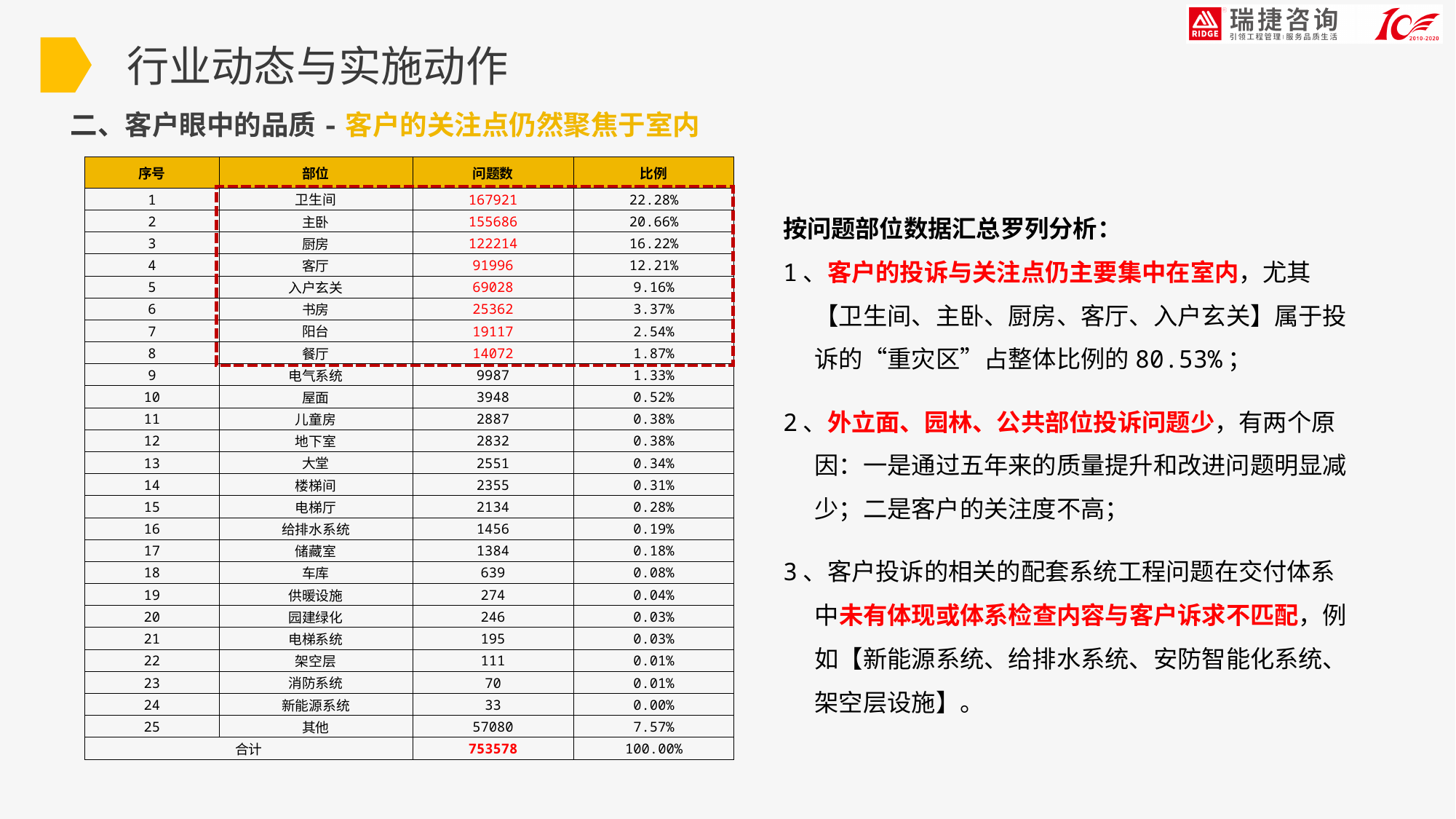

行业动态与实施动作

二、客户眼中的品质-客户的关注点仍然聚焦于室内
| 序号 | 部位 | 问题数 | 比例 |
| --- | --- | --- | --- |
| 1 | 卫生间 | 167921 | 22.28% |
| 2 | 主卧 | 155686 | 20.66% |
| 3 | 厨房 | 122214 | 16.22% |
| 4 | 客厅 | 91996 | 12.21% |
| 5 | 入户玄关 | 69028 | 9.16% |
| 6 | 书房 | 25362 | 3.37% |
| 7 | 阳台 | 19117 | 2.54% |
| 8 | 餐厅 | 14072 | 1.87% |
| 9 | 电气系统 | 9987 | 1.33% |
| 10 | 屋面 | 3948 | 0.52% |
| 11 | 儿童房 | 2887 | 0.38% |
| 12 | 地下室 | 2832 | 0.38% |
| 13 | 大堂 | 2551 | 0.34% |
| 14 | 楼梯间 | 2355 | 0.31% |
| 15 | 电梯厅 | 2134 | 0.28% |
| 16 | 给排水系统 | 1456 | 0.19% |
| 17 | 储藏室 | 1384 | 0.18% |
| 18 | 车库 | 639 | 0.08% |
| 19 | 供暖设施 | 274 | 0.04% |
| 20 | 园建绿化 | 246 | 0.03% |
| 21 | 电梯系统 | 195 | 0.03% |
| 22 | 架空层 | 111 | 0.01% |
| 23 | 消防系统 | 70 | 0.01% |
| 24 | 新能源系统 | 33 | 0.00% |
| 25 | 其他 | 57080 | 7.57% |
| 合计 |  | 753578 | 100.00% |

按问题部位数据汇总罗列分析：
1、客户的投诉与关注点仍主要集中在室内，尤其【卫生间、主卧、厨房、客厅、入户玄关】属于投诉的“重灾区”占整体比例的80.53%；

2、外立面、园林、公共部位投诉问题少，有两个原因：一是通过五年来的质量提升和改进问题明显减少；二是客户的关注度不高；

3、客户投诉的相关的配套系统工程问题在交付体系中未有体现或体系检查内容与客户诉求不匹配，例如【新能源系统、给排水系统、安防智能化系统、架空层设施】。